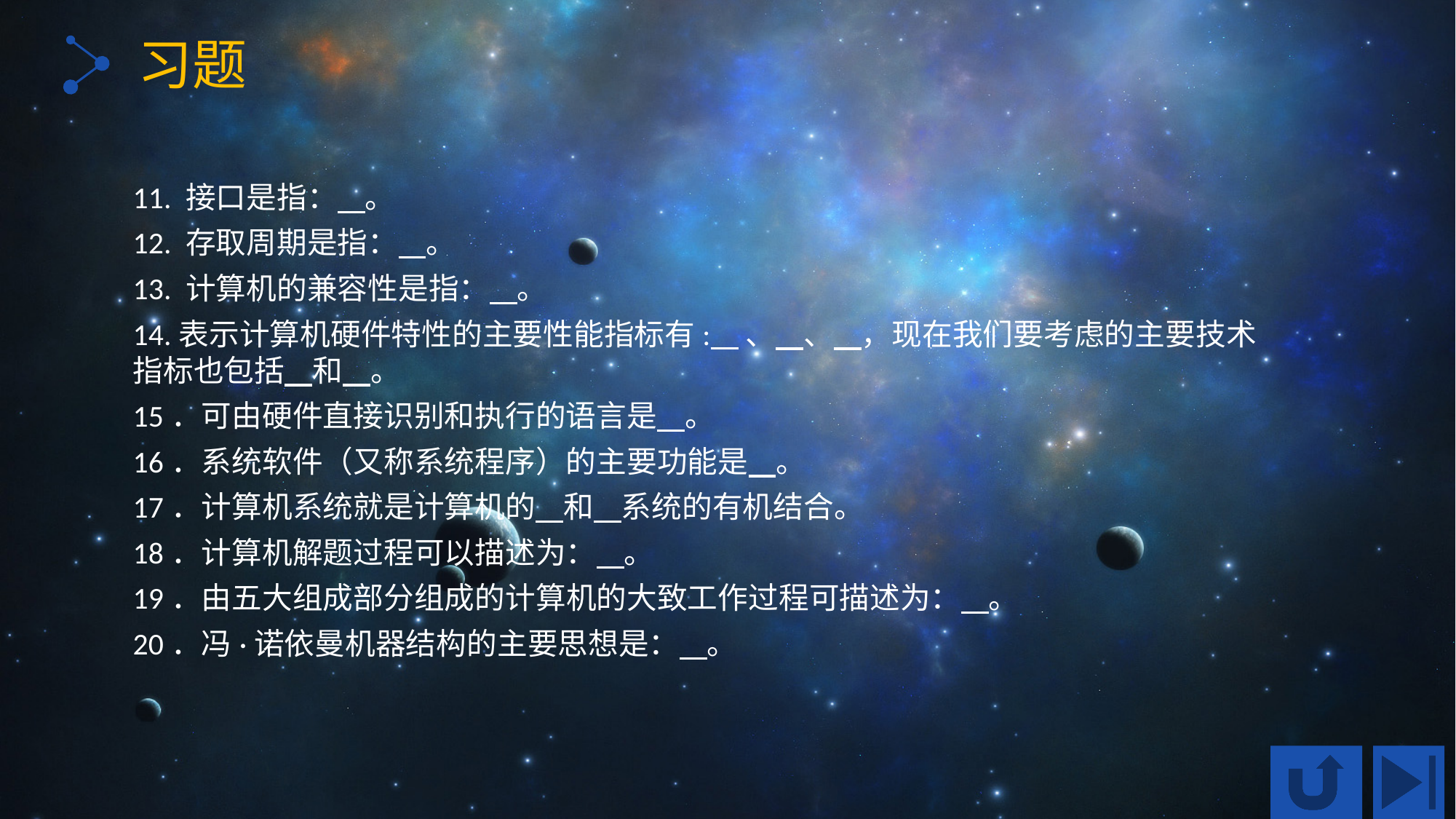

习题

11. 接口是指：    。
12. 存取周期是指：    。
13. 计算机的兼容性是指：    。
14.表示计算机硬件特性的主要性能指标有:    、    、    ，现在我们要考虑的主要技术指标也包括    和    。
15．可由硬件直接识别和执行的语言是    。
16．系统软件（又称系统程序）的主要功能是    。
17．计算机系统就是计算机的    和    系统的有机结合。
18．计算机解题过程可以描述为：    。
19．由五大组成部分组成的计算机的大致工作过程可描述为：    。
20．冯·诺依曼机器结构的主要思想是：    。